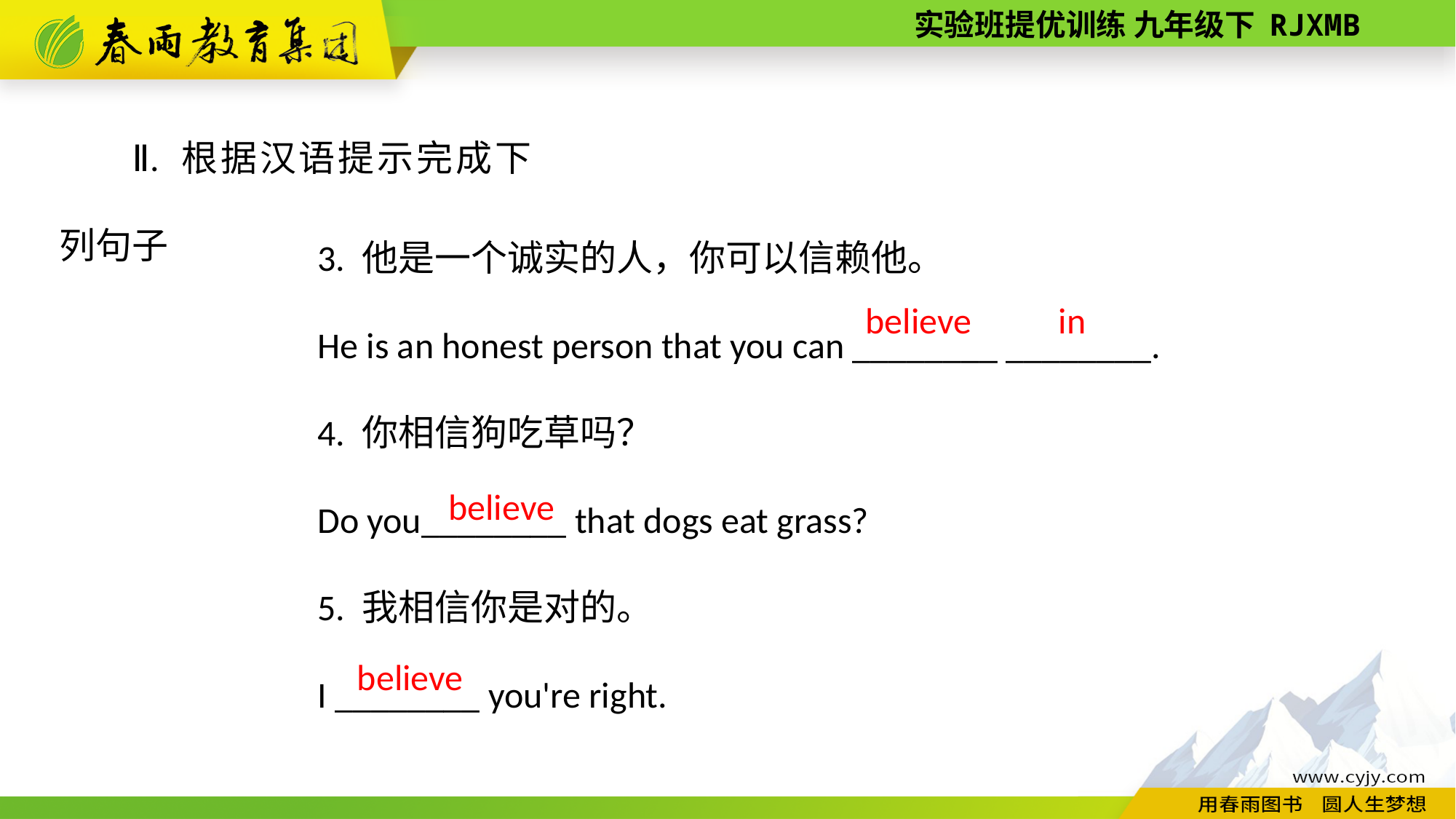

Ⅱ. 根据汉语提示完成下列句子
3. 他是一个诚实的人，你可以信赖他。
He is an honest person that you can ________ ________.
4. 你相信狗吃草吗？
Do you________ that dogs eat grass?
5. 我相信你是对的。
I ________ you're right.
believe
in
believe
believe